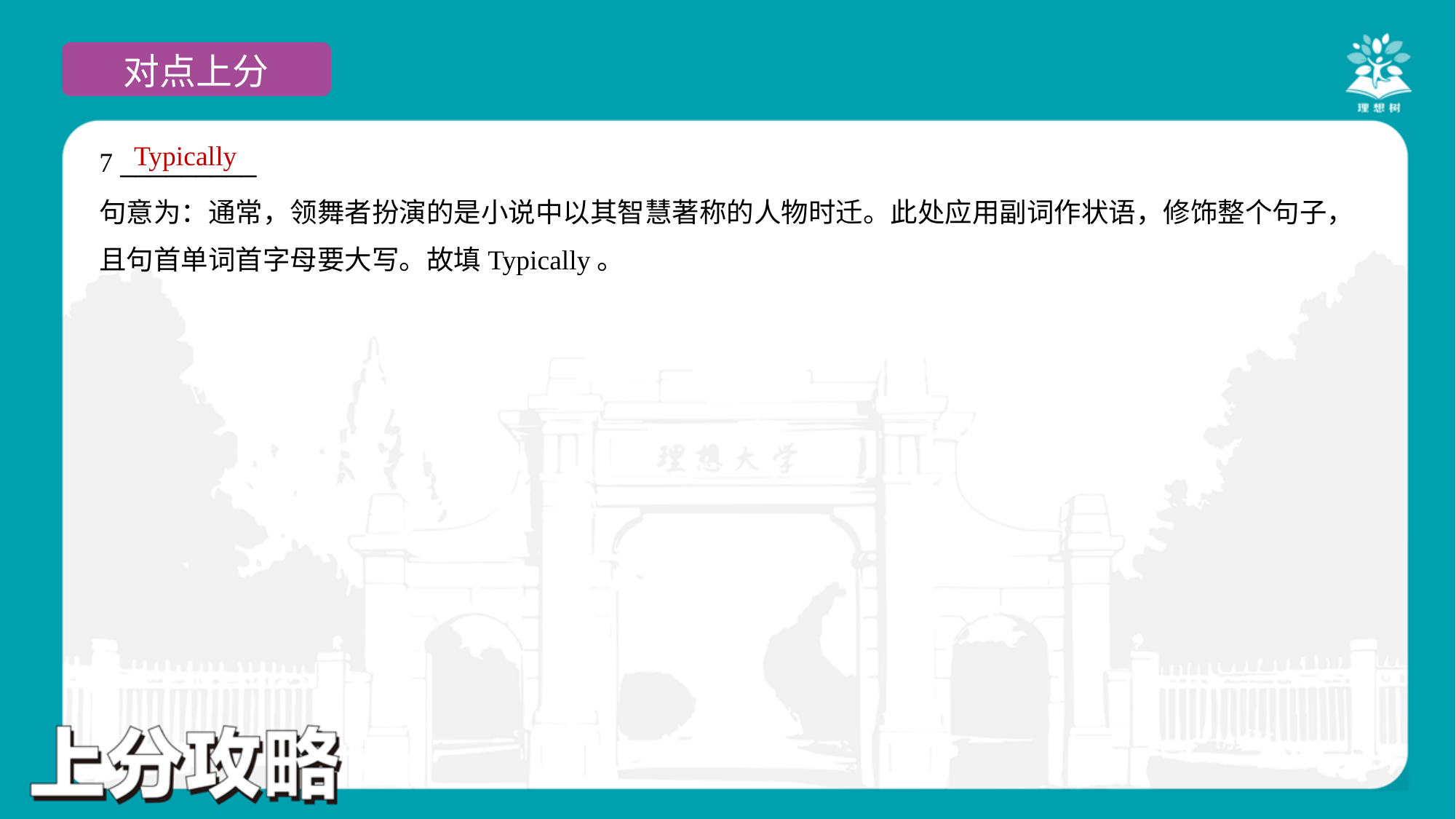

Typically
7 _________
句意为：通常，领舞者扮演的是小说中以其智慧著称的人物时迁。此处应用副词作状语，修饰整个句子，
且句首单词首字母要大写。故填Typically。